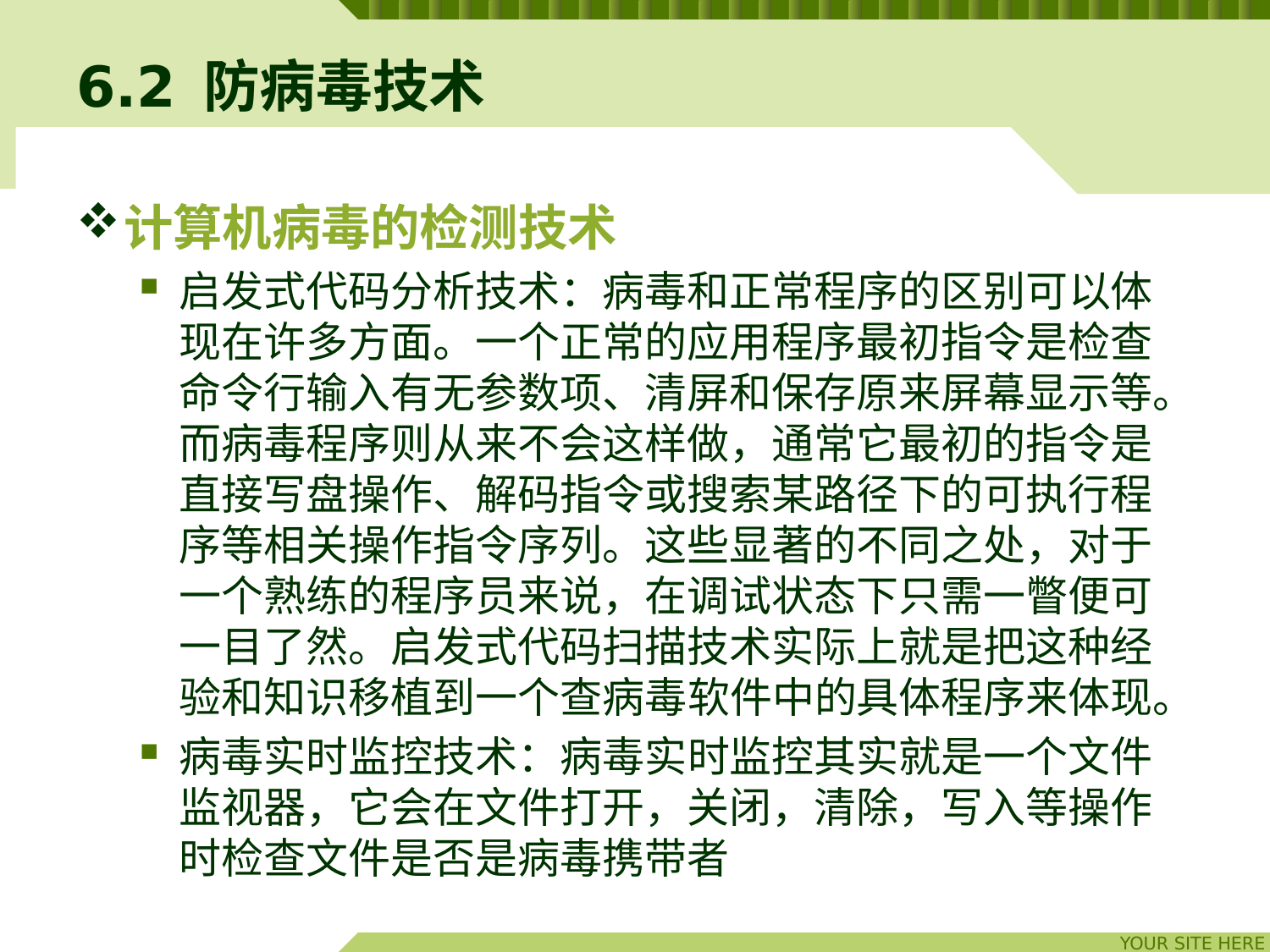

# 6.2	防病毒技术
计算机病毒的检测技术
启发式代码分析技术：病毒和正常程序的区别可以体现在许多方面。一个正常的应用程序最初指令是检查命令行输入有无参数项、清屏和保存原来屏幕显示等。而病毒程序则从来不会这样做，通常它最初的指令是直接写盘操作、解码指令或搜索某路径下的可执行程序等相关操作指令序列。这些显著的不同之处，对于一个熟练的程序员来说，在调试状态下只需一瞥便可一目了然。启发式代码扫描技术实际上就是把这种经验和知识移植到一个查病毒软件中的具体程序来体现。
病毒实时监控技术：病毒实时监控其实就是一个文件监视器，它会在文件打开，关闭，清除，写入等操作时检查文件是否是病毒携带者